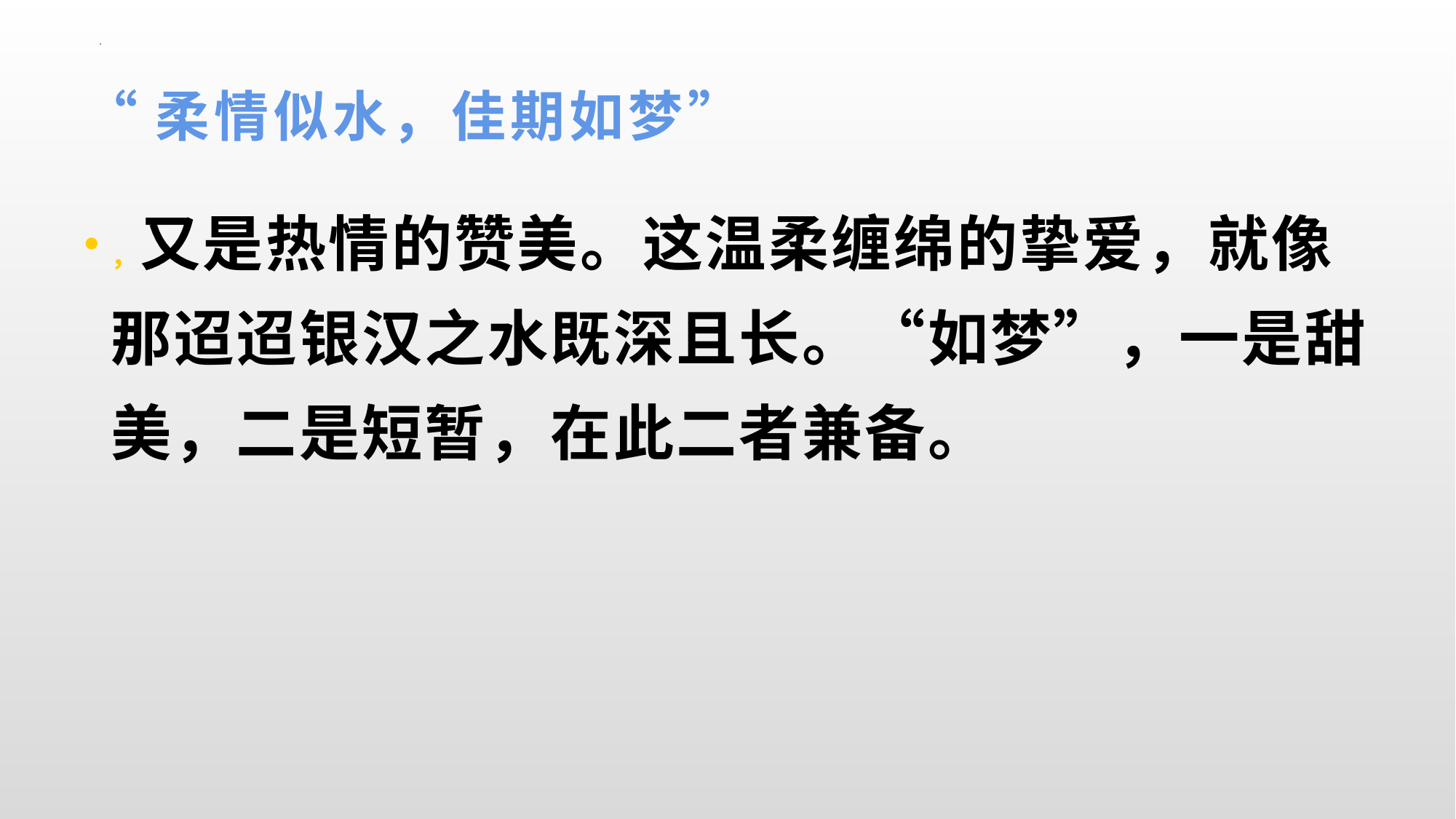

# “柔情似水，佳期如梦”
，又是热情的赞美。这温柔缠绵的挚爱，就像那迢迢银汉之水既深且长。“如梦”，一是甜美，二是短暂，在此二者兼备。